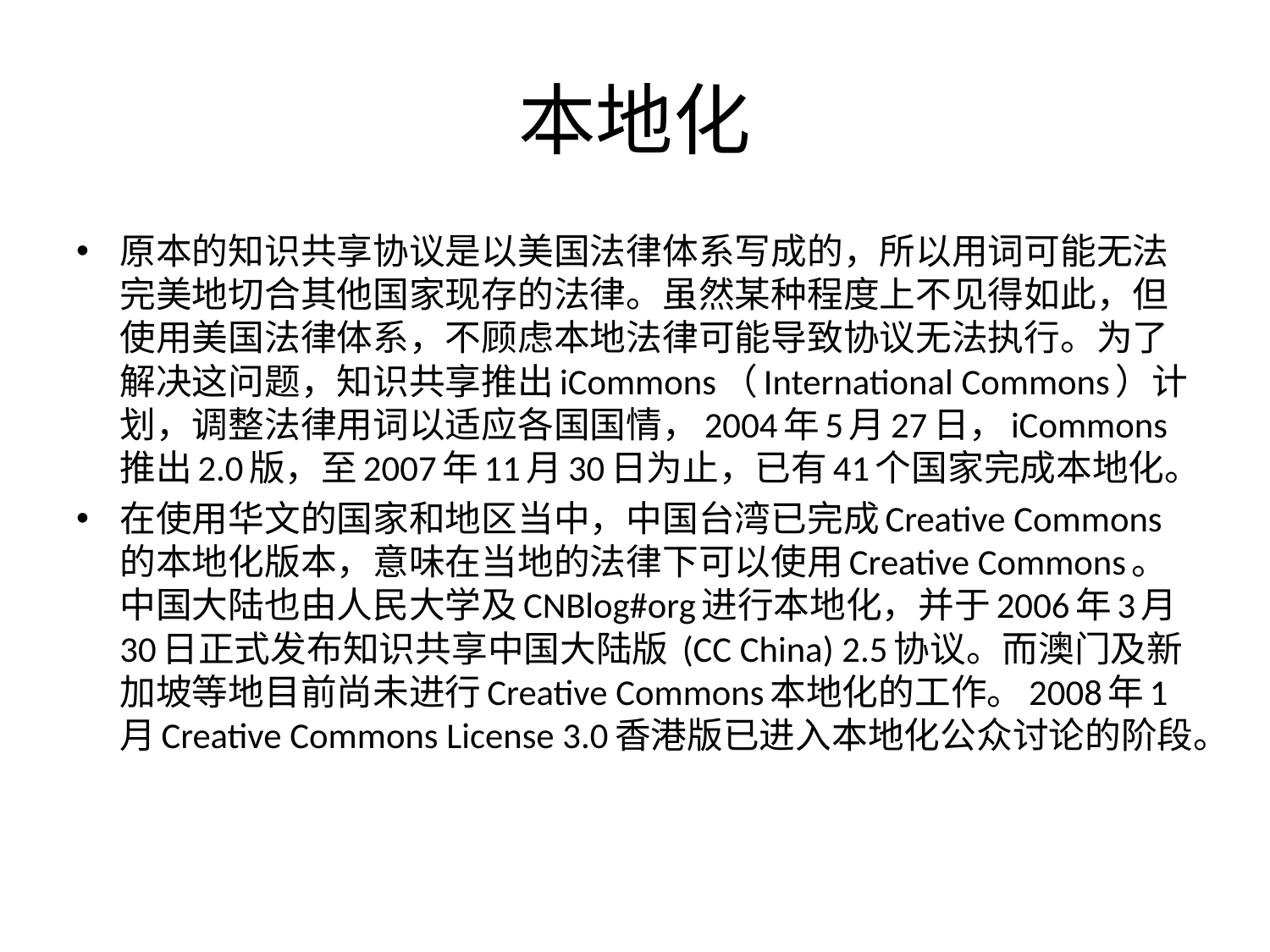

# 本地化
原本的知识共享协议是以美国法律体系写成的，所以用词可能无法完美地切合其他国家现存的法律。虽然某种程度上不见得如此，但使用美国法律体系，不顾虑本地法律可能导致协议无法执行。为了解决这问题，知识共享推出iCommons（International Commons）计划，调整法律用词以适应各国国情，2004年5月27日，iCommons推出2.0版，至2007年11月30日为止，已有41个国家完成本地化。
在使用华文的国家和地区当中，中国台湾已完成Creative Commons的本地化版本，意味在当地的法律下可以使用Creative Commons。中国大陆也由人民大学及CNBlog#org进行本地化，并于2006年3月30日正式发布知识共享中国大陆版 (CC China) 2.5协议。而澳门及新加坡等地目前尚未进行Creative Commons本地化的工作。2008年1月Creative Commons License 3.0香港版已进入本地化公众讨论的阶段。